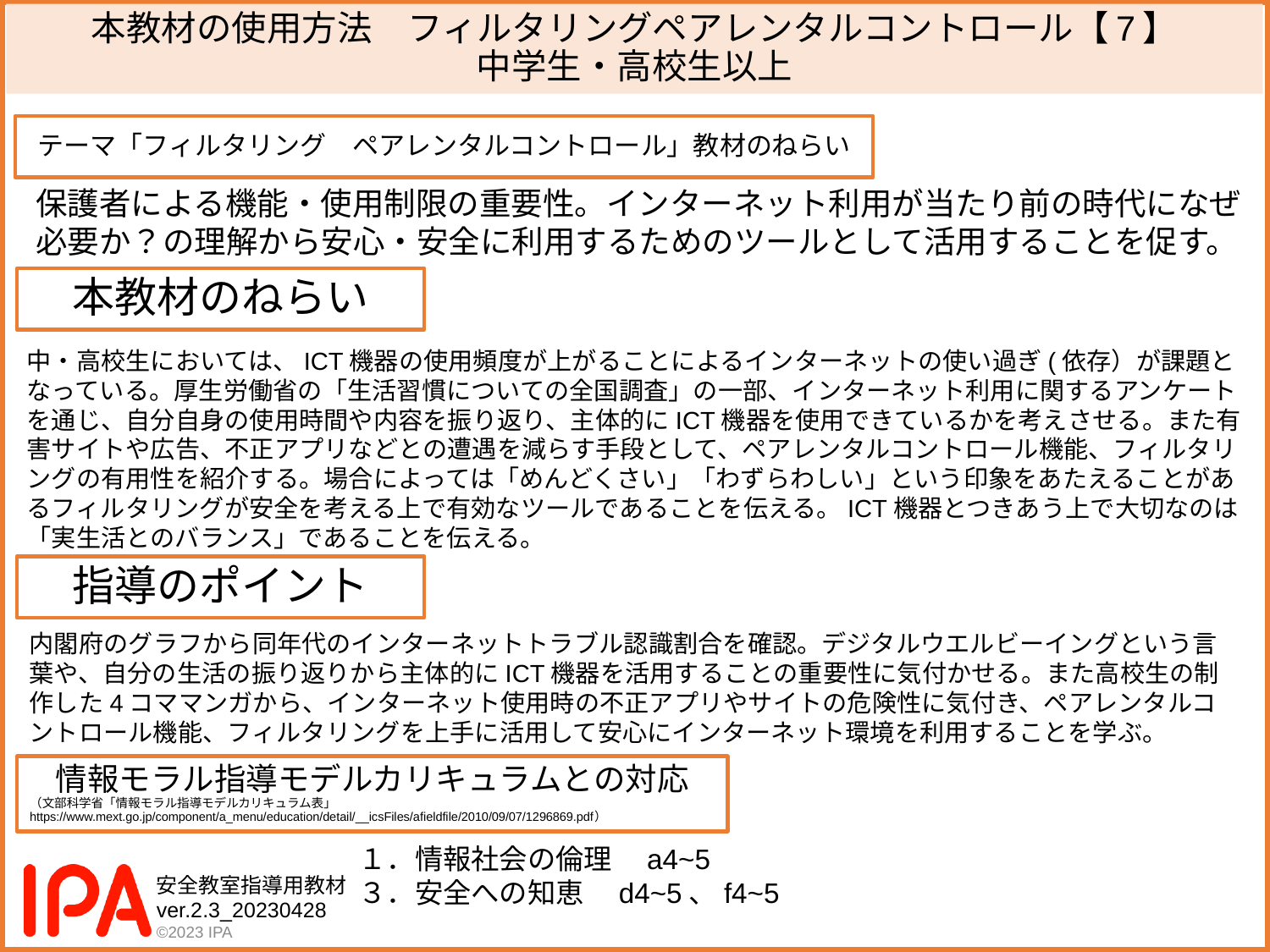

# 本教材の使用方法　フィルタリングペアレンタルコントロール【7】 中学生・高校生以上
テーマ「フィルタリング　ペアレンタルコントロール」教材のねらい
保護者による機能・使用制限の重要性。インターネット利用が当たり前の時代になぜ
必要か？の理解から安心・安全に利用するためのツールとして活用することを促す。
本教材のねらい
中・高校生においては、ICT機器の使用頻度が上がることによるインターネットの使い過ぎ(依存）が課題となっている。厚生労働省の「生活習慣についての全国調査」の一部、インターネット利用に関するアンケートを通じ、自分自身の使用時間や内容を振り返り、主体的にICT機器を使用できているかを考えさせる。また有害サイトや広告、不正アプリなどとの遭遇を減らす手段として、ペアレンタルコントロール機能、フィルタリングの有用性を紹介する。場合によっては「めんどくさい」「わずらわしい」という印象をあたえることがあるフィルタリングが安全を考える上で有効なツールであることを伝える。ICT機器とつきあう上で大切なのは「実生活とのバランス」であることを伝える。
指導のポイント
内閣府のグラフから同年代のインターネットトラブル認識割合を確認。デジタルウエルビーイングという言葉や、自分の生活の振り返りから主体的にICT機器を活用することの重要性に気付かせる。また高校生の制作した4コママンガから、インターネット使用時の不正アプリやサイトの危険性に気付き、ペアレンタルコントロール機能、フィルタリングを上手に活用して安心にインターネット環境を利用することを学ぶ。

情報モラル指導モデルカリキュラムとの対応
（文部科学省「情報モラル指導モデルカリキュラム表」
https://www.mext.go.jp/component/a_menu/education/detail/__icsFiles/afieldfile/2010/09/07/1296869.pdf）
１．情報社会の倫理　a4~5
３．安全への知恵　d4~5、f4~5